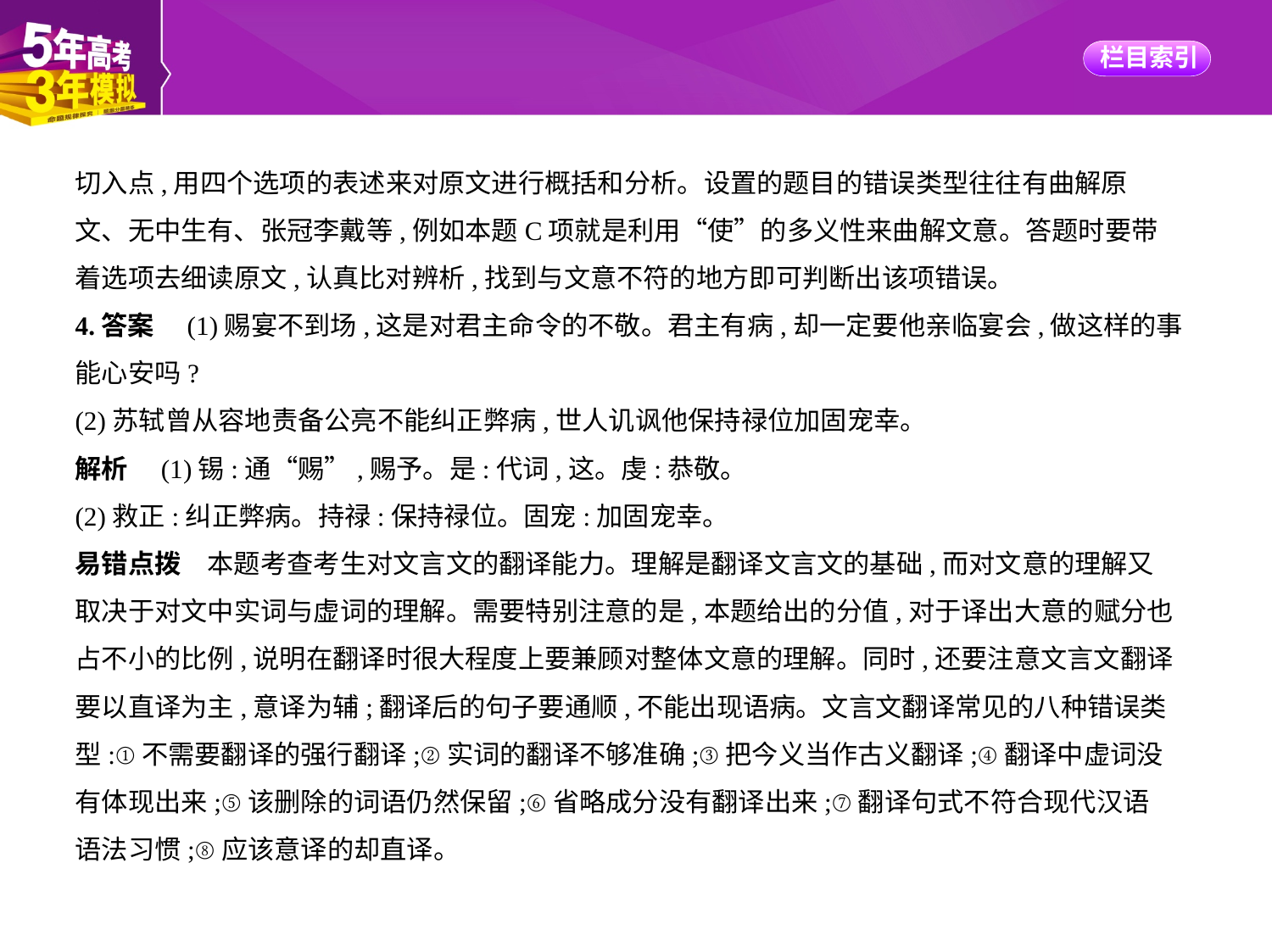

切入点,用四个选项的表述来对原文进行概括和分析。设置的题目的错误类型往往有曲解原
文、无中生有、张冠李戴等,例如本题C项就是利用“使”的多义性来曲解文意。答题时要带
着选项去细读原文,认真比对辨析,找到与文意不符的地方即可判断出该项错误。
4.答案　(1)赐宴不到场,这是对君主命令的不敬。君主有病,却一定要他亲临宴会,做这样的事
能心安吗?
(2)苏轼曾从容地责备公亮不能纠正弊病,世人讥讽他保持禄位加固宠幸。
解析　(1)锡:通“赐”,赐予。是:代词,这。虔:恭敬。
(2)救正:纠正弊病。持禄:保持禄位。固宠:加固宠幸。
易错点拨　本题考查考生对文言文的翻译能力。理解是翻译文言文的基础,而对文意的理解又
取决于对文中实词与虚词的理解。需要特别注意的是,本题给出的分值,对于译出大意的赋分也
占不小的比例,说明在翻译时很大程度上要兼顾对整体文意的理解。同时,还要注意文言文翻译
要以直译为主,意译为辅;翻译后的句子要通顺,不能出现语病。文言文翻译常见的八种错误类
型:①不需要翻译的强行翻译;②实词的翻译不够准确;③把今义当作古义翻译;④翻译中虚词没
有体现出来;⑤该删除的词语仍然保留;⑥省略成分没有翻译出来;⑦翻译句式不符合现代汉语
语法习惯;⑧应该意译的却直译。